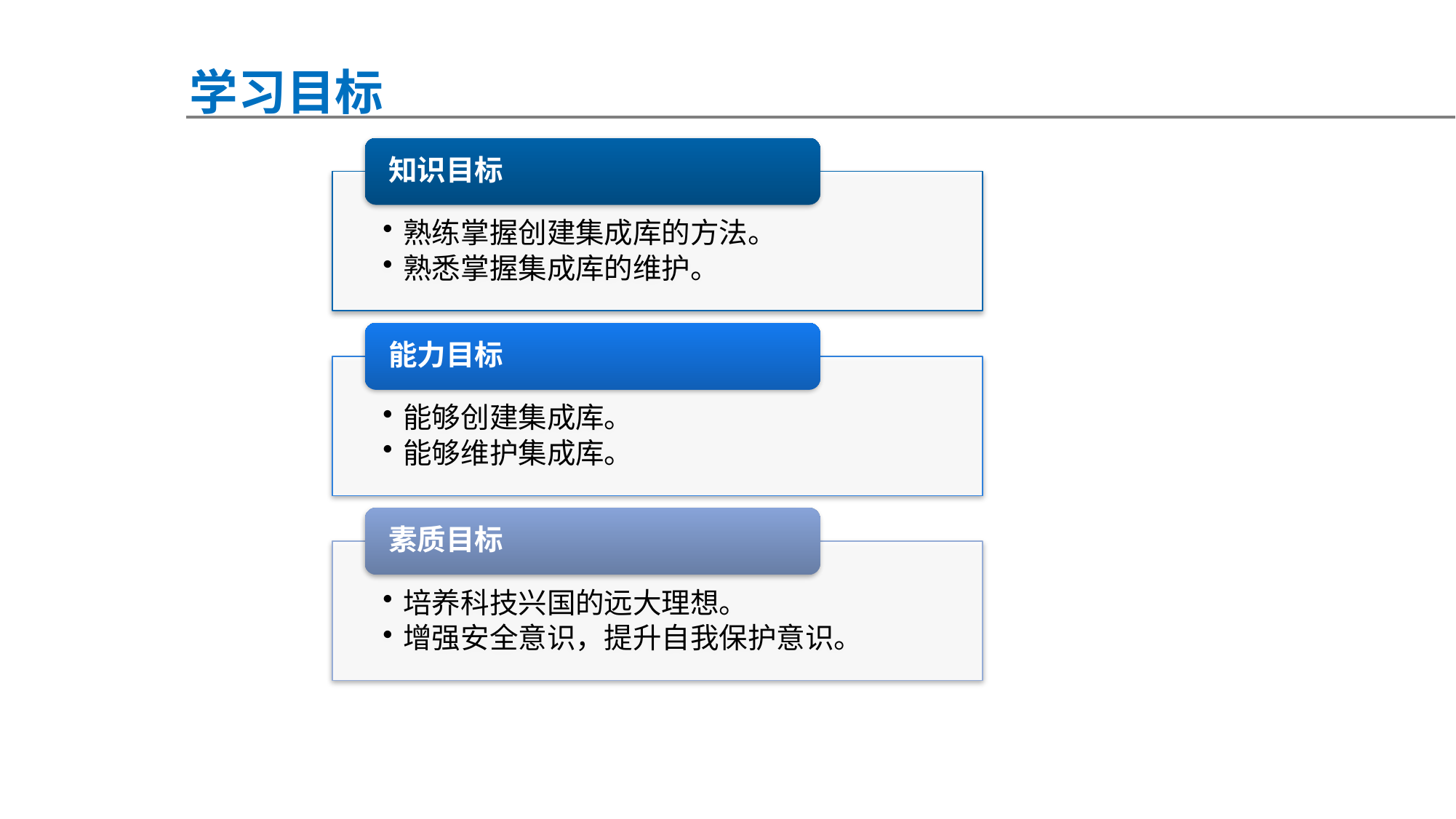

学习目标
熟练掌握创建集成库的方法。
熟悉掌握集成库的维护。
知识目标
能够创建集成库。
能够维护集成库。
能力目标
培养科技兴国的远大理想。
增强安全意识，提升自我保护意识。
素质目标